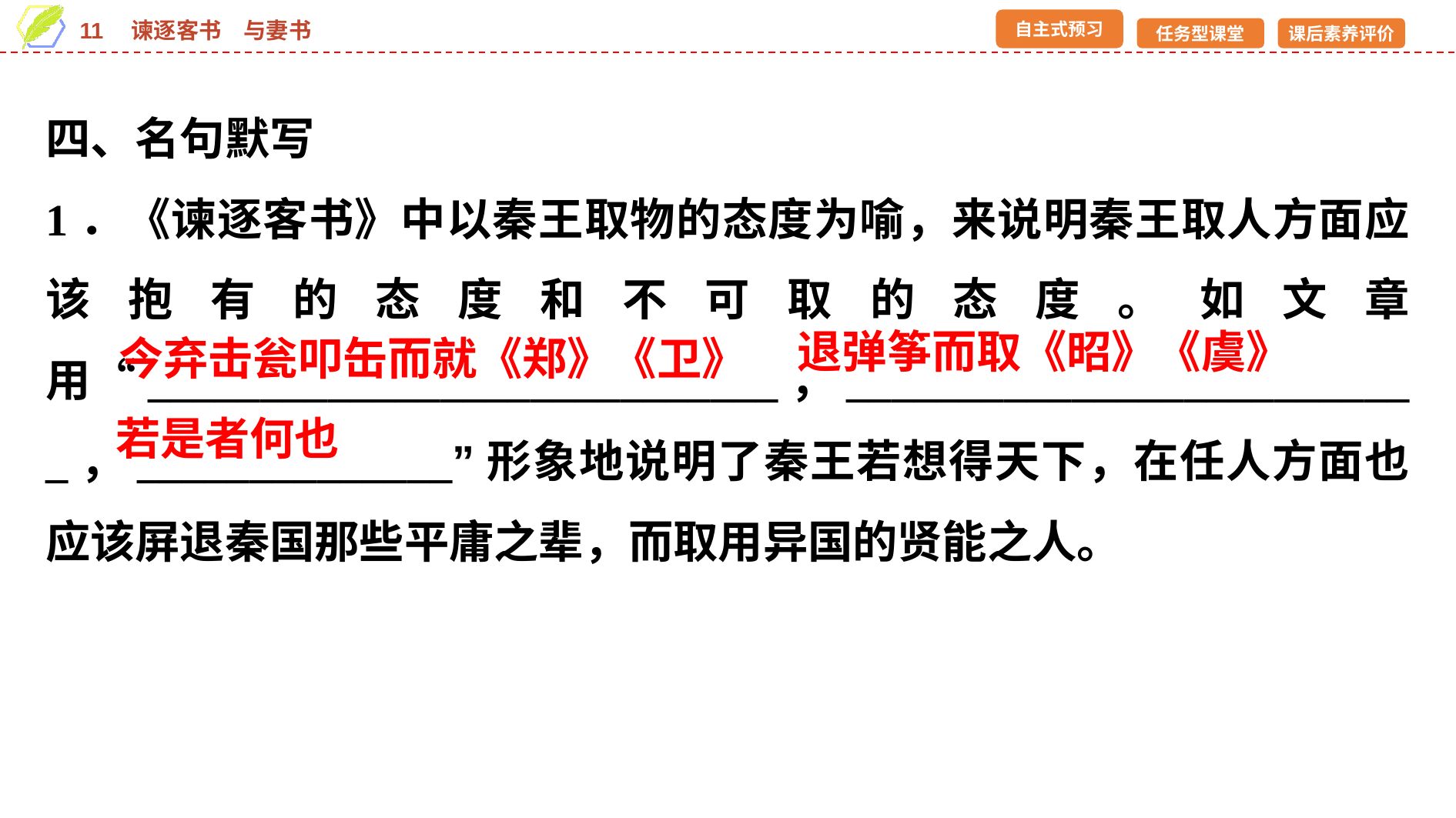

四、名句默写
1．《谏逐客书》中以秦王取物的态度为喻，来说明秦王取人方面应该抱有的态度和不可取的态度。如文章用“____________________________，__________________________，______________”形象地说明了秦王若想得天下，在任人方面也应该屏退秦国那些平庸之辈，而取用异国的贤能之人。
退弹筝而取《昭》《虞》
今弃击瓮叩缶而就《郑》《卫》
若是者何也